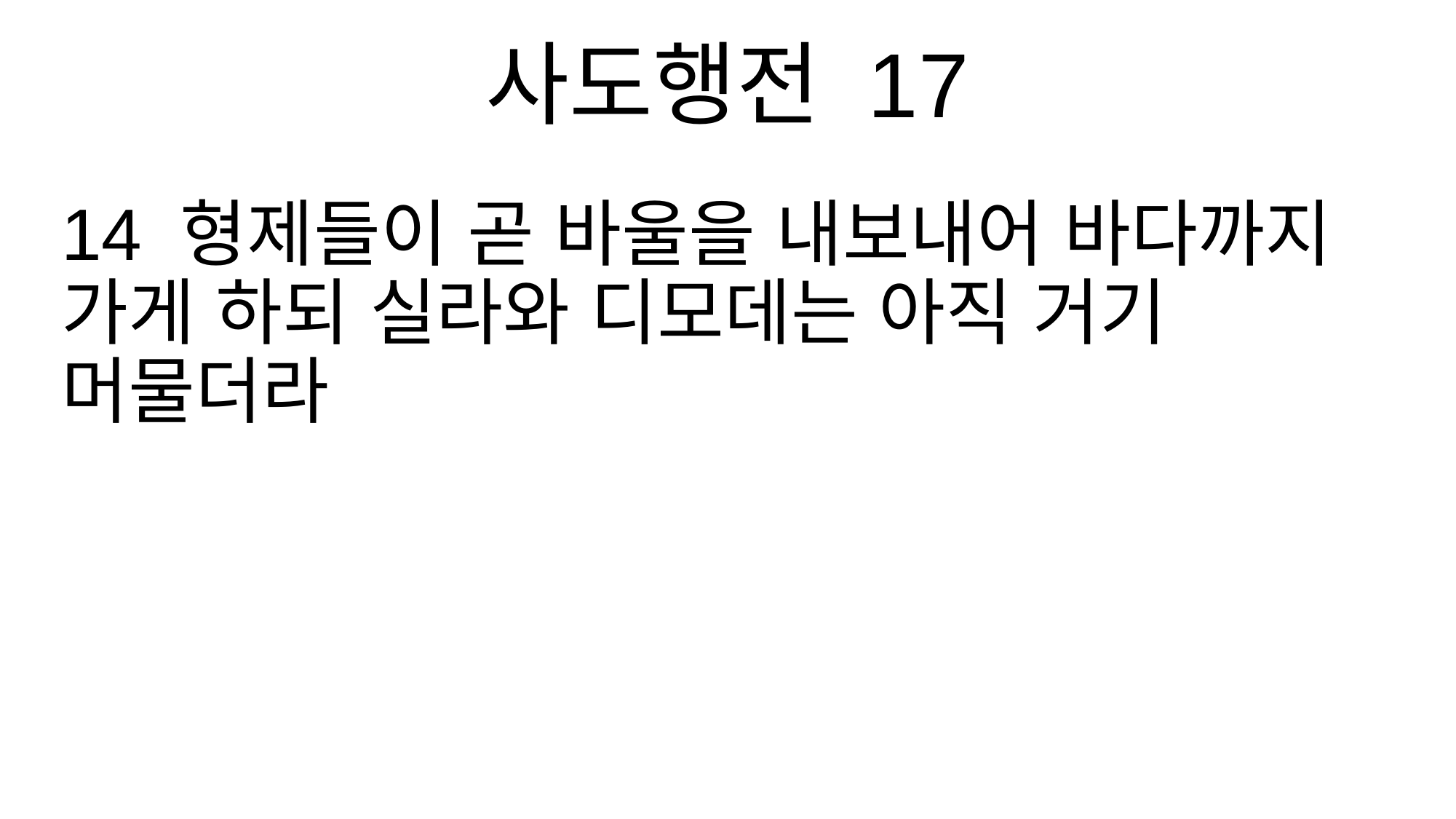

사도행전 17
14 형제들이 곧 바울을 내보내어 바다까지 가게 하되 실라와 디모데는 아직 거기 머물더라